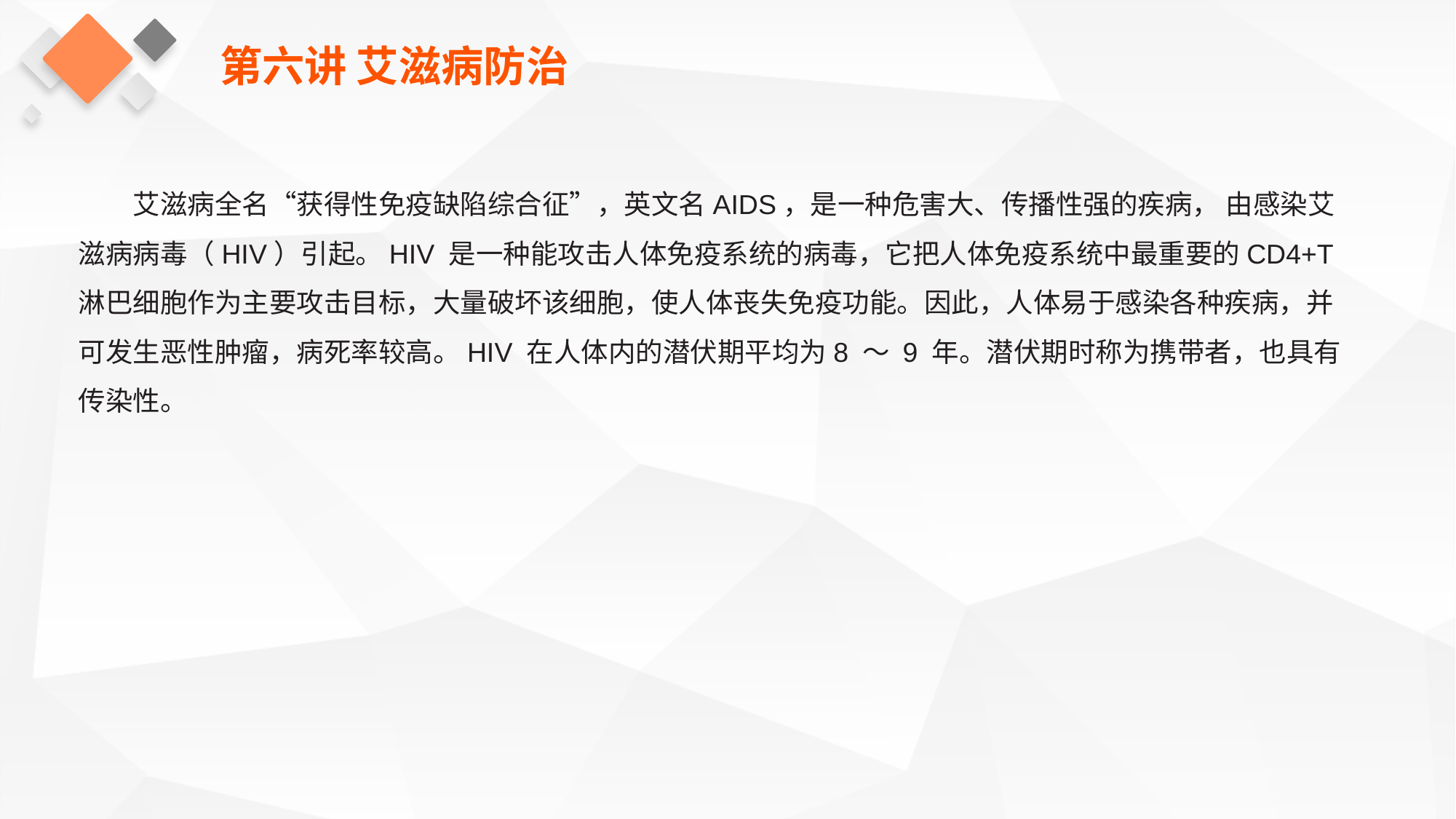

第六讲 艾滋病防治
艾滋病全名“获得性免疫缺陷综合征”，英文名AIDS，是一种危害大、传播性强的疾病， 由感染艾滋病病毒（HIV）引起。HIV 是一种能攻击人体免疫系统的病毒，它把人体免疫系统中最重要的CD4+T 淋巴细胞作为主要攻击目标，大量破坏该细胞，使人体丧失免疫功能。因此，人体易于感染各种疾病，并可发生恶性肿瘤，病死率较高。HIV 在人体内的潜伏期平均为8 ～ 9 年。潜伏期时称为携带者，也具有传染性。